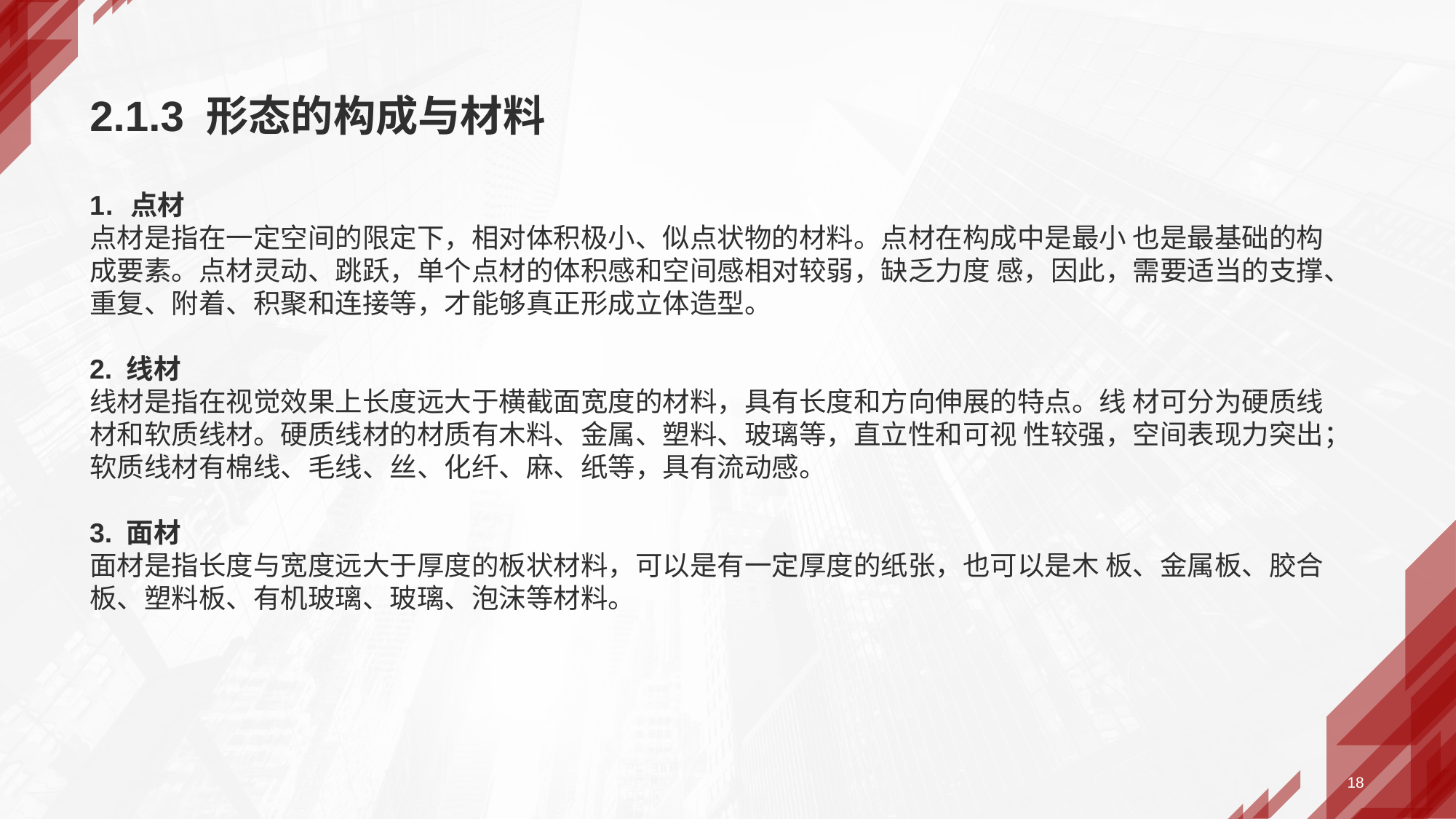

2.1.3 形态的构成与材料
点材
点材是指在一定空间的限定下，相对体积极小、似点状物的材料。点材在构成中是最小 也是最基础的构成要素。点材灵动、跳跃，单个点材的体积感和空间感相对较弱，缺乏力度 感，因此，需要适当的支撑、重复、附着、积聚和连接等，才能够真正形成立体造型。

2. 线材
线材是指在视觉效果上长度远大于横截面宽度的材料，具有长度和方向伸展的特点。线 材可分为硬质线材和软质线材。硬质线材的材质有木料、金属、塑料、玻璃等，直立性和可视 性较强，空间表现力突出；软质线材有棉线、毛线、丝、化纤、麻、纸等，具有流动感。

3. 面材
面材是指长度与宽度远大于厚度的板状材料，可以是有一定厚度的纸张，也可以是木 板、金属板、胶合板、塑料板、有机玻璃、玻璃、泡沫等材料。
18